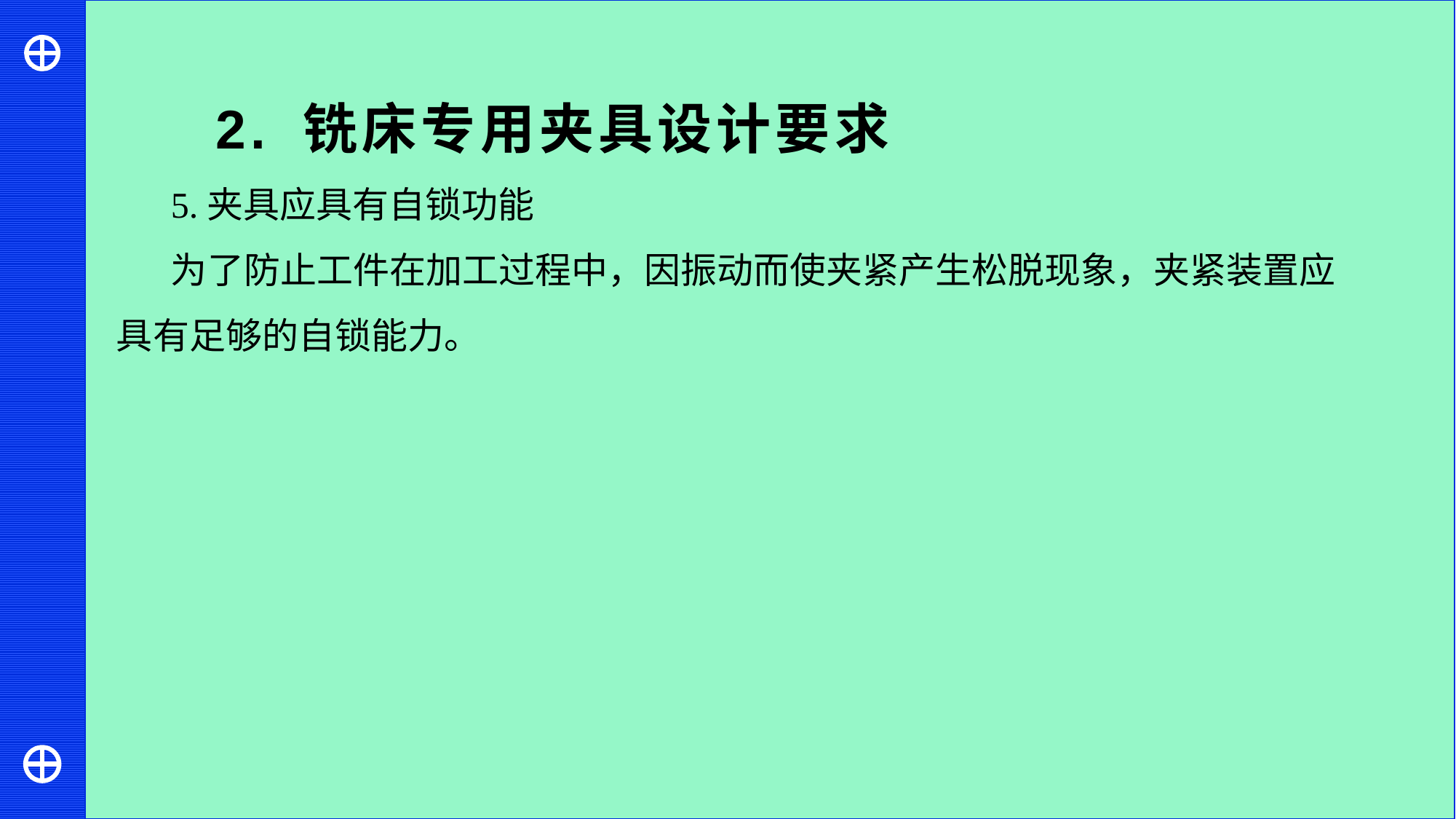

2. 铣床专用夹具设计要求
5.夹具应具有自锁功能
为了防止工件在加工过程中，因振动而使夹紧产生松脱现象，夹紧装置应具有足够的自锁能力。